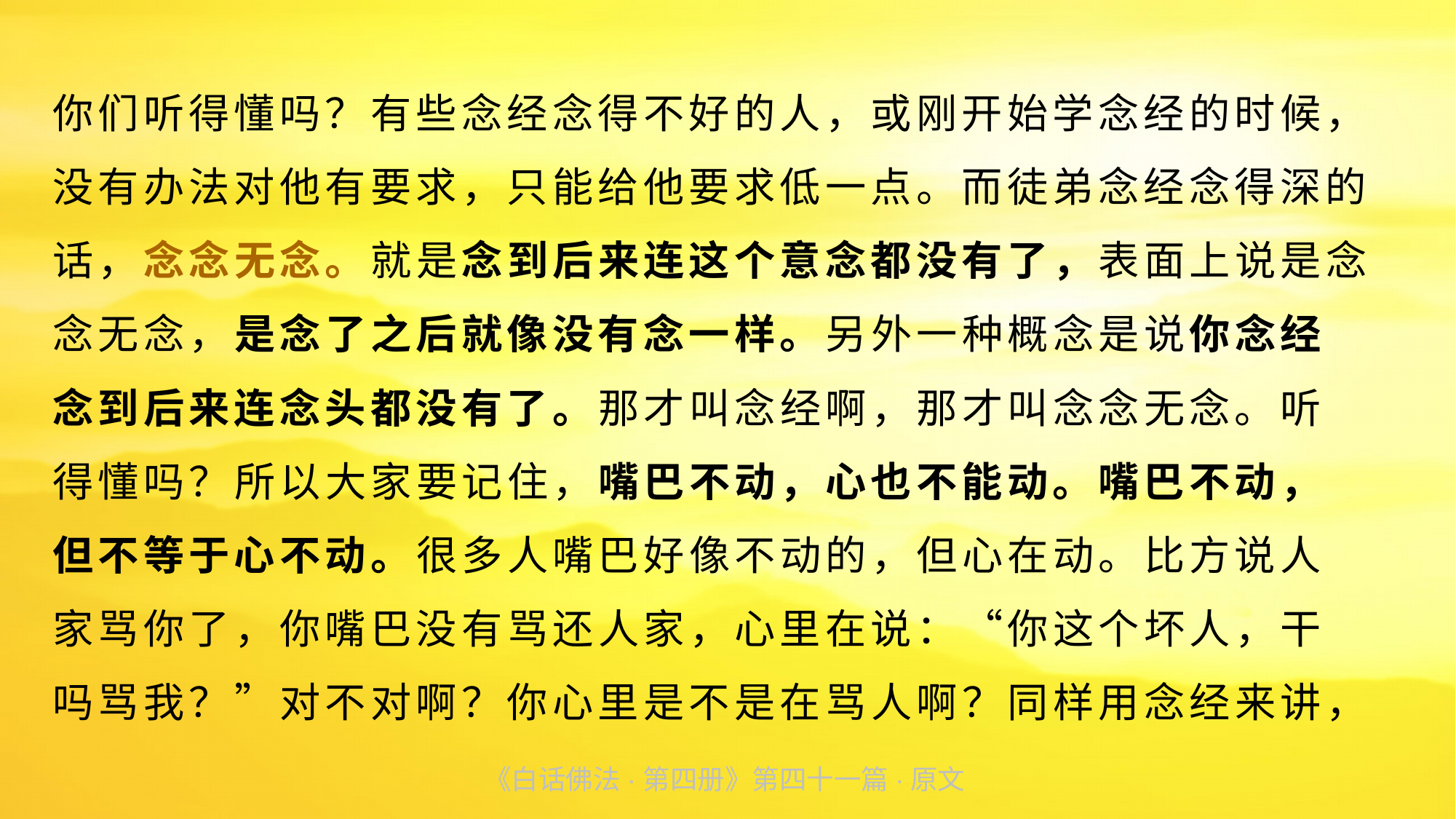

你们听得懂吗？有些念经念得不好的人，或刚开始学念经的时候，没有办法对他有要求，只能给他要求低一点。而徒弟念经念得深的话，念念无念。就是念到后来连这个意念都没有了，表面上说是念念无念，是念了之后就像没有念一样。另外一种概念是说你念经
念到后来连念头都没有了。那才叫念经啊，那才叫念念无念。听
得懂吗？所以大家要记住，嘴巴不动，心也不能动。嘴巴不动，
但不等于心不动。很多人嘴巴好像不动的，但心在动。比方说人
家骂你了，你嘴巴没有骂还人家，心里在说：“你这个坏人，干
吗骂我？”对不对啊？你心里是不是在骂人啊？同样用念经来讲，
《白话佛法·第四册》第四十一篇·原文